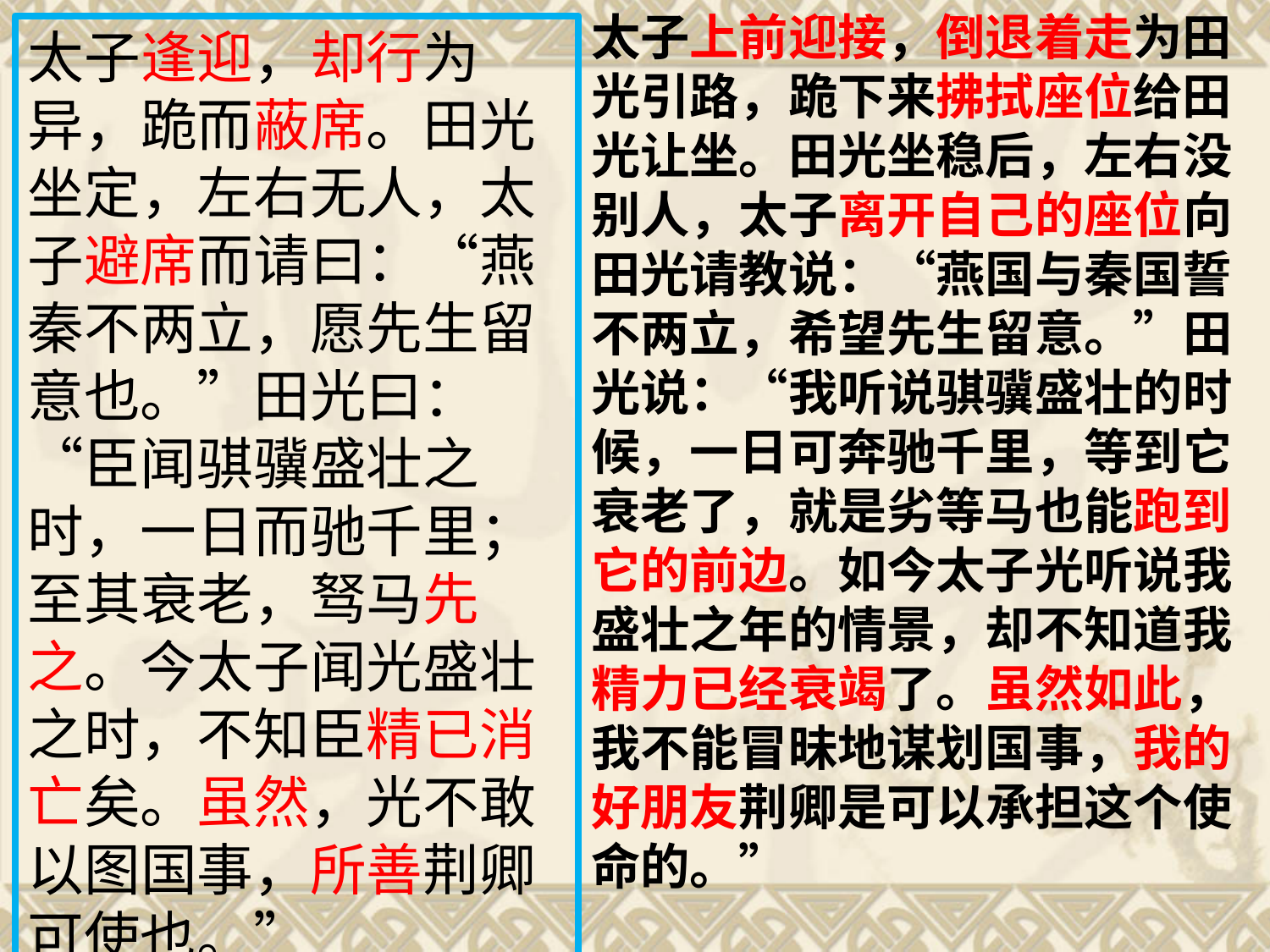

太子上前迎接，倒退着走为田光引路，跪下来拂拭座位给田光让坐。田光坐稳后，左右没别人，太子离开自己的座位向田光请教说：“燕国与秦国誓不两立，希望先生留意。”田光说：“我听说骐骥盛壮的时候，一日可奔驰千里，等到它衰老了，就是劣等马也能跑到它的前边。如今太子光听说我盛壮之年的情景，却不知道我精力已经衰竭了。虽然如此，我不能冒昧地谋划国事，我的好朋友荆卿是可以承担这个使命的。”
太子逢迎，却行为异，跪而蔽席。田光坐定，左右无人，太子避席而请曰：“燕秦不两立，愿先生留意也。”田光曰：“臣闻骐骥盛壮之时，一日而驰千里；至其衰老，驽马先之。今太子闻光盛壮之时，不知臣精已消亡矣。虽然，光不敢以图国事，所善荆卿可使也。”